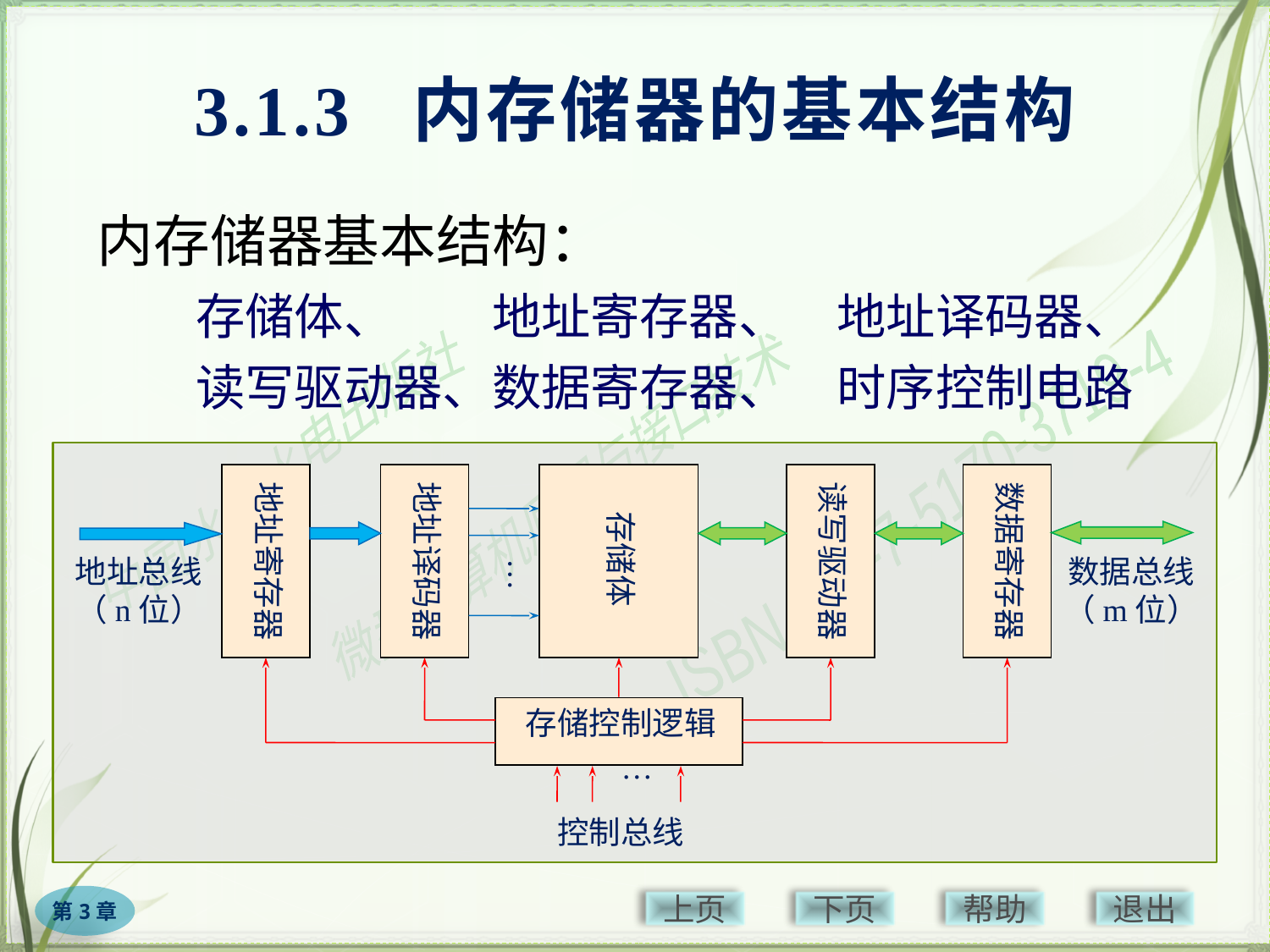

# 3.1.3  内存储器的基本结构
内存储器基本结构：
　　存储体、　　地址寄存器、　地址译码器、
　　读写驱动器、数据寄存器、　时序控制电路
地址寄存器

地址译码器

读写驱动器
数据寄存器

存储体
…

地址总线
（n位）

数据总线
（m位）

存储控制逻辑

…

控制总线